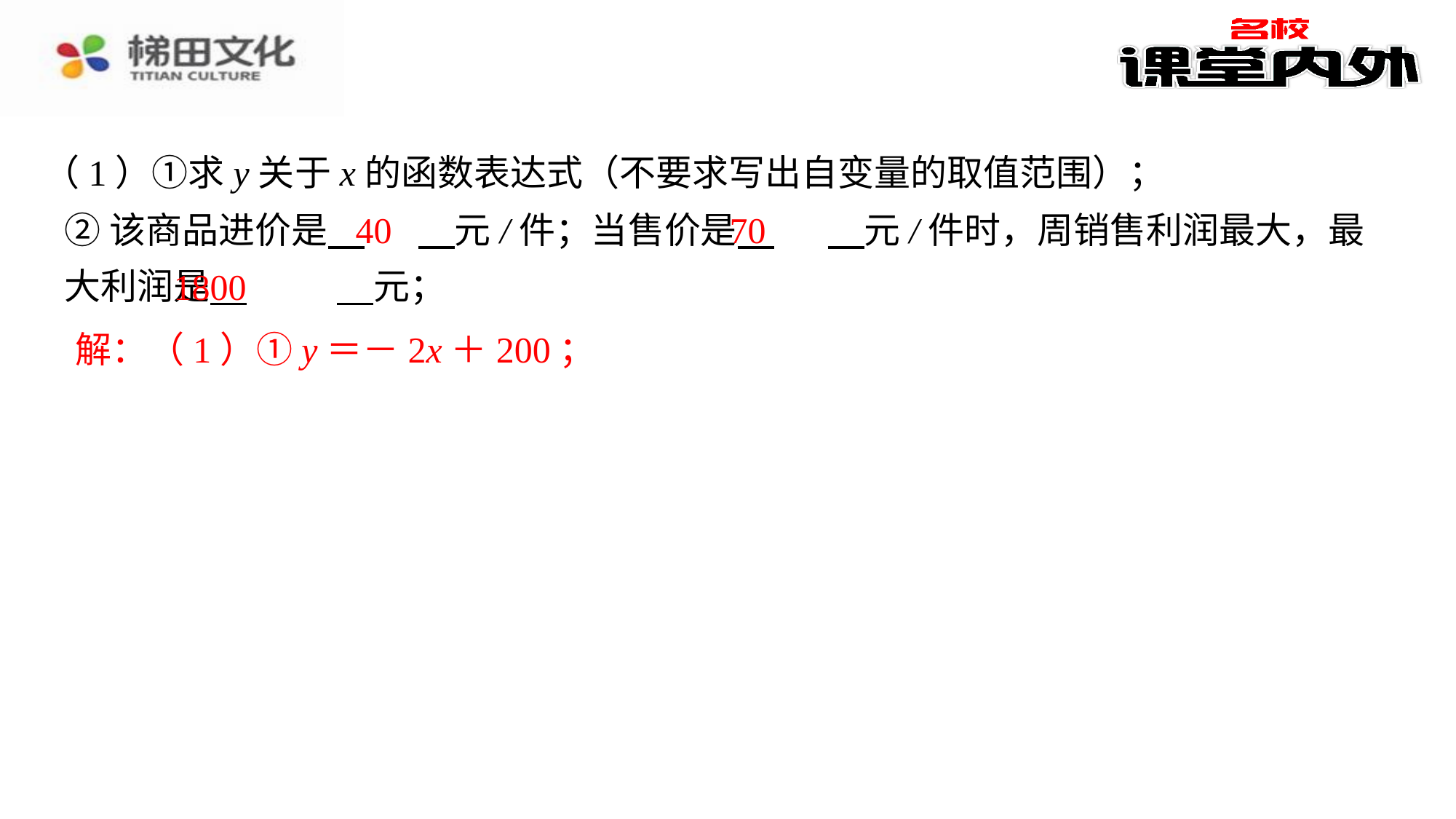

（1）①求y关于x的函数表达式（不要求写出自变量的取值范围）；
40
70
②该商品进价是 　40　⁠元/件；当售价是 　70　⁠元/件时，周销售利润最大，最大利润是 　1800　⁠元；
1800
解：（1）①y＝－2x＋200；